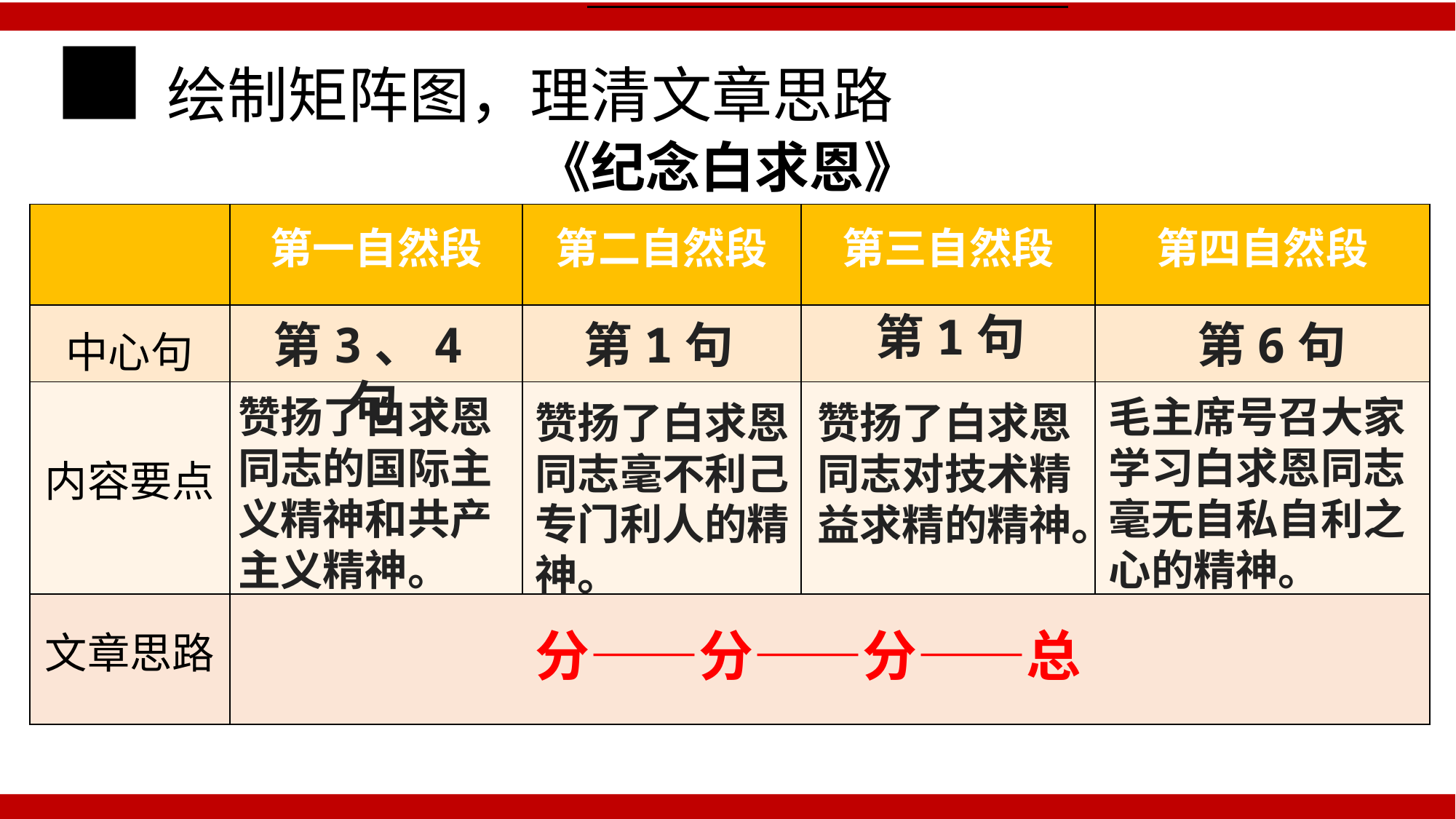

■绘制矩阵图，理清文章思路
《纪念白求恩》
|  | 第一自然段 | 第二自然段 | 第三自然段 | 第四自然段 |
| --- | --- | --- | --- | --- |
| 中心句 |  |  |  |  |
| 内容要点 |  |  |  |  |
| 文章思路 |  |  |  |  |
第1句
第3、4句
第1句
第6句
赞扬了白求恩同志的国际主义精神和共产主义精神。
毛主席号召大家学习白求恩同志毫无自私自利之心的精神。
赞扬了白求恩同志毫不利己专门利人的精神。
赞扬了白求恩同志对技术精益求精的精神。
分——分——分——总